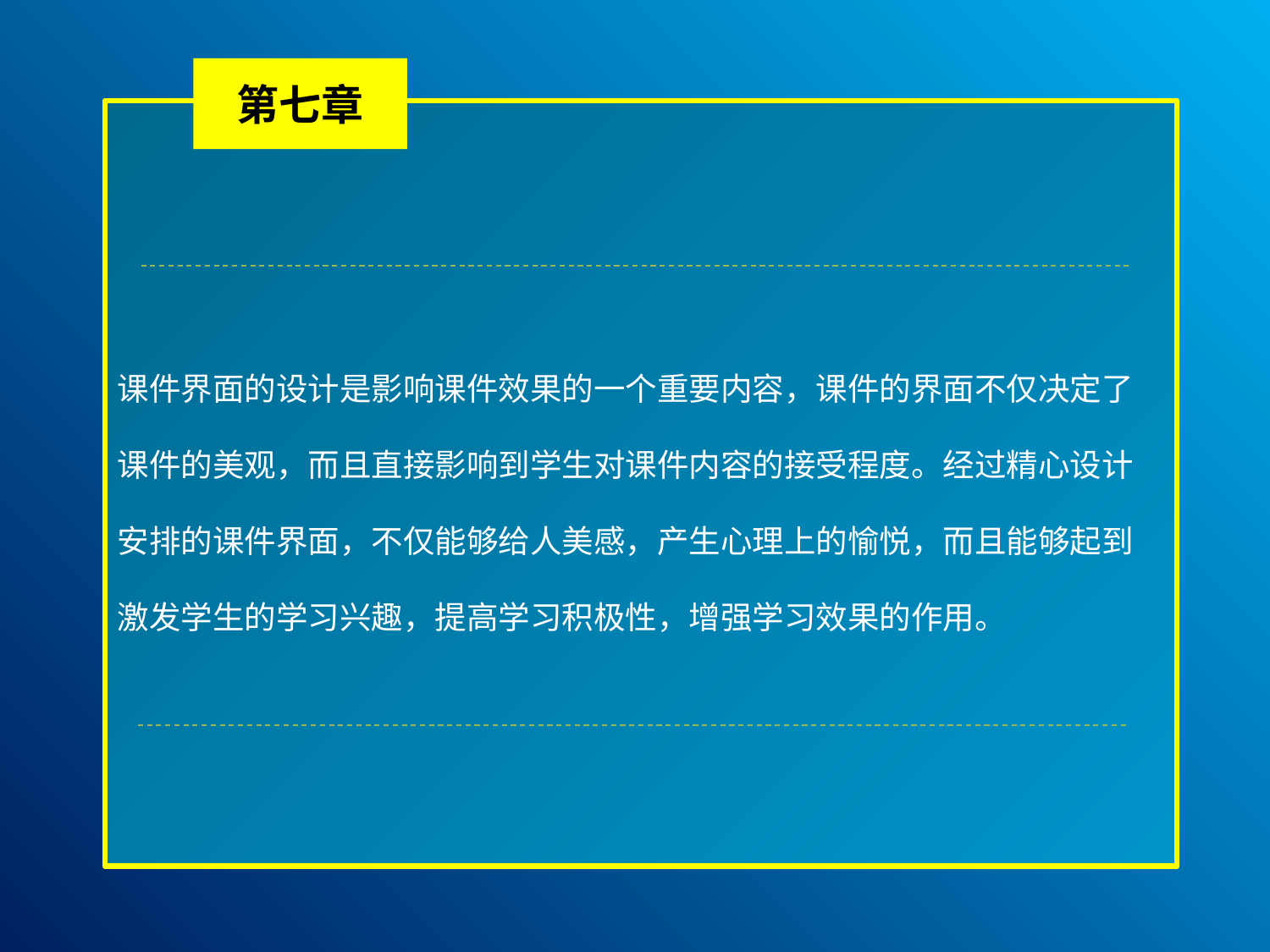

第七章
课件界面的设计是影响课件效果的一个重要内容，课件的界面不仅决定了课件的美观，而且直接影响到学生对课件内容的接受程度。经过精心设计安排的课件界面，不仅能够给人美感，产生心理上的愉悦，而且能够起到激发学生的学习兴趣，提高学习积极性，增强学习效果的作用。